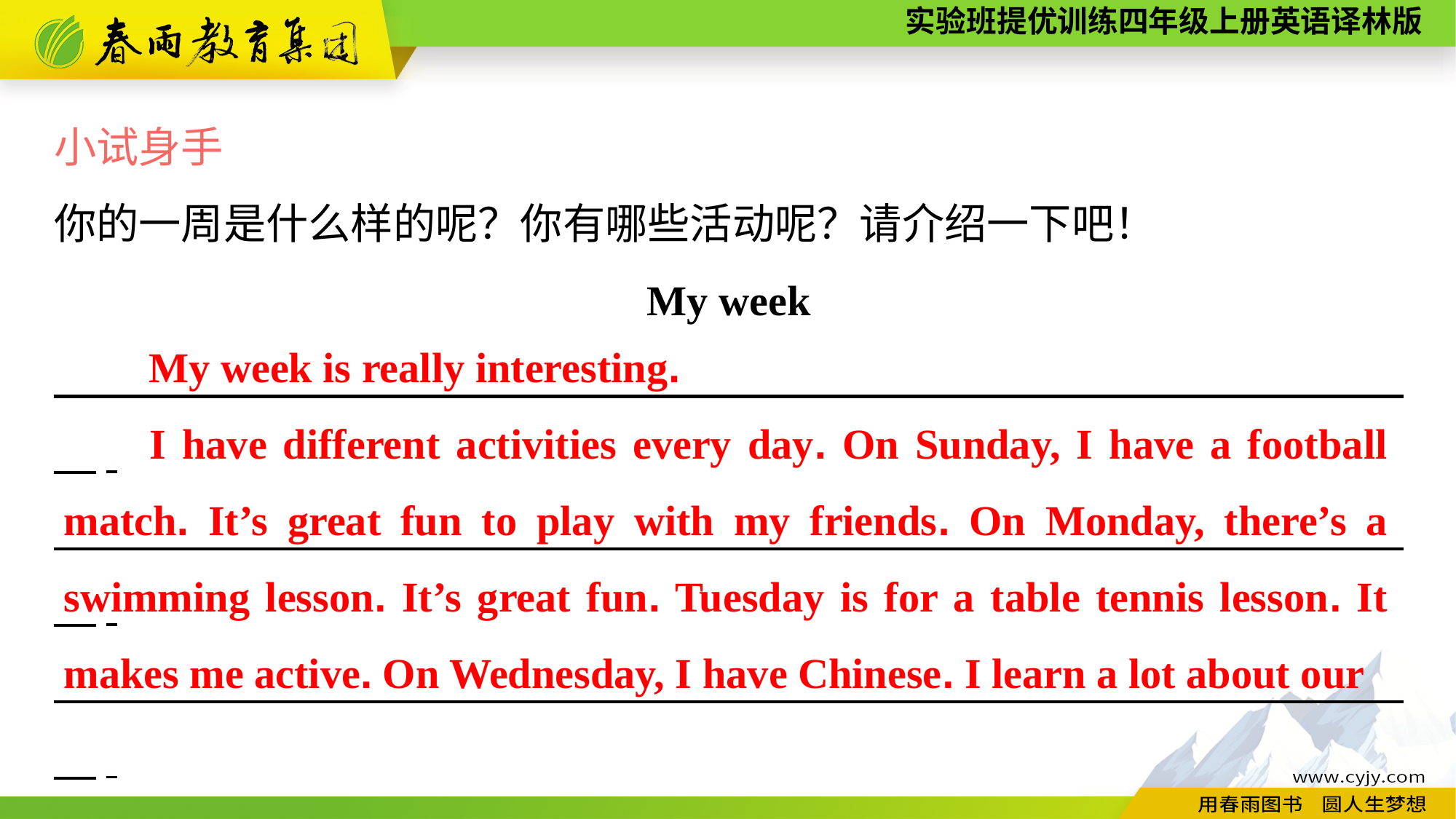

小试身手
你的一周是什么样的呢？你有哪些活动呢？请介绍一下吧！
My week
　　　　　　　　　　　　　　　　　　　　　　　　　  　　　　　　.
　　　　　　　　　　　　　　　　　　　　　　　　　  　　　　　　.
　　　　　　　　　　　　　　　　　　　　　　　　　  　　　　　　.
　　　　　　　　　　　　　　　　　　　　　　　　　  　　　　　　.
　　　　　　　　　　　　　　　　　　　　　　　　　  　　　　　　.
My week is really interesting.
I have different activities every day. On Sunday, I have a football match. It’s great fun to play with my friends. On Monday, there’s a swimming lesson. It’s great fun. Tuesday is for a table tennis lesson. It makes me active. On Wednesday, I have Chinese. I learn a lot about our